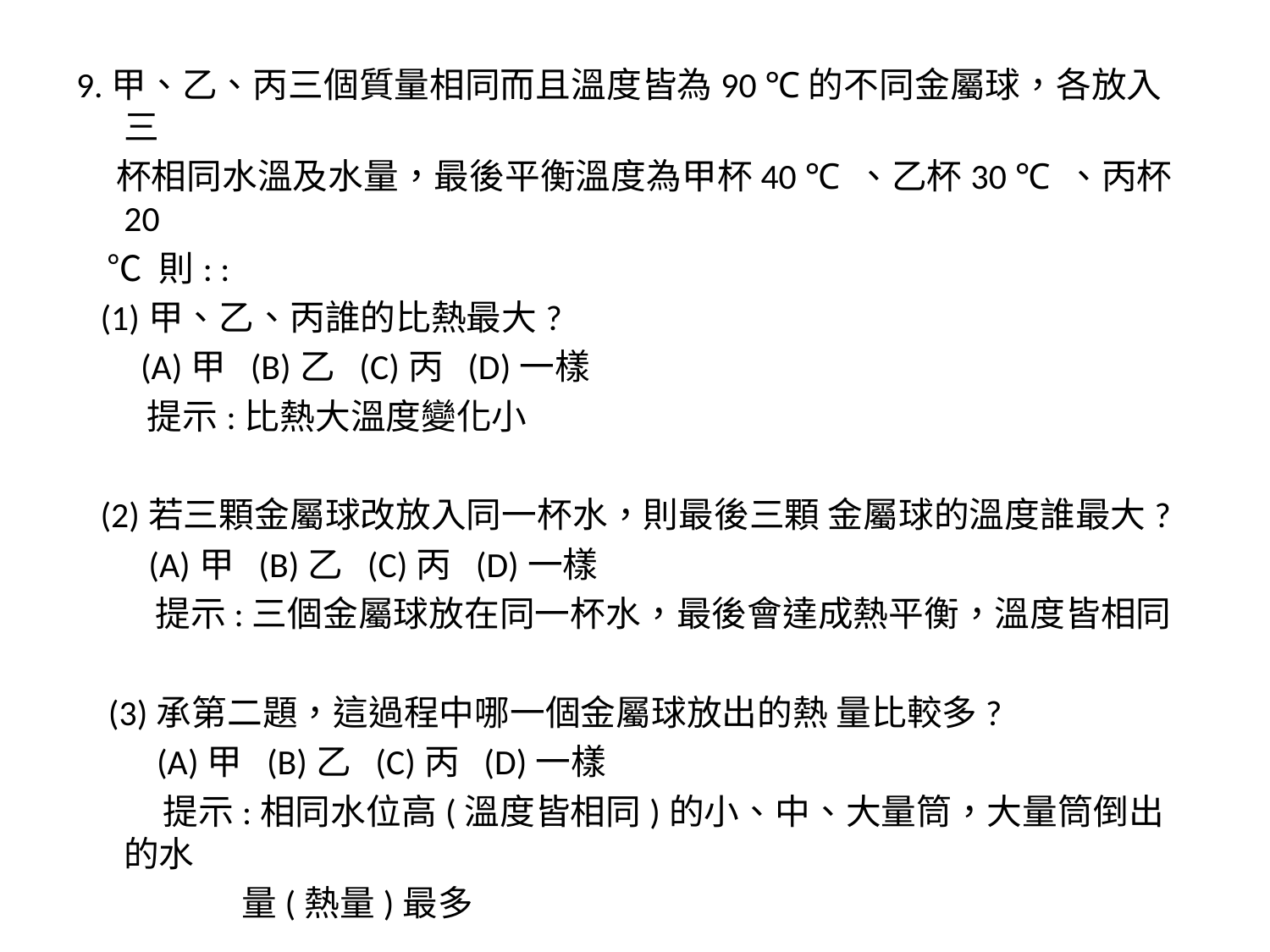

9.甲、乙、丙三個質量相同而且溫度皆為90 ℃的不同金屬球，各放入三
    杯相同水溫及水量，最後平衡溫度為甲杯40 ℃ 、乙杯30 ℃ 、丙杯20
    ℃ 則: :
   (1)甲、乙、丙誰的比熱最大?
        (A)甲  (B)乙  (C)丙  (D)一樣
        提示:比熱大溫度變化小

   (2)若三顆金屬球改放入同一杯水，則最後三顆 金屬球的溫度誰最大?
         (A)甲  (B)乙  (C)丙  (D)一樣
         提示:三個金屬球放在同一杯水，最後會達成熱平衡，溫度皆相同

    (3)承第二題，這過程中哪一個金屬球放出的熱 量比較多?
          (A)甲  (B)乙  (C)丙  (D)一樣
          提示:相同水位高(溫度皆相同)的小、中、大量筒，大量筒倒出的水
                    量(熱量)最多